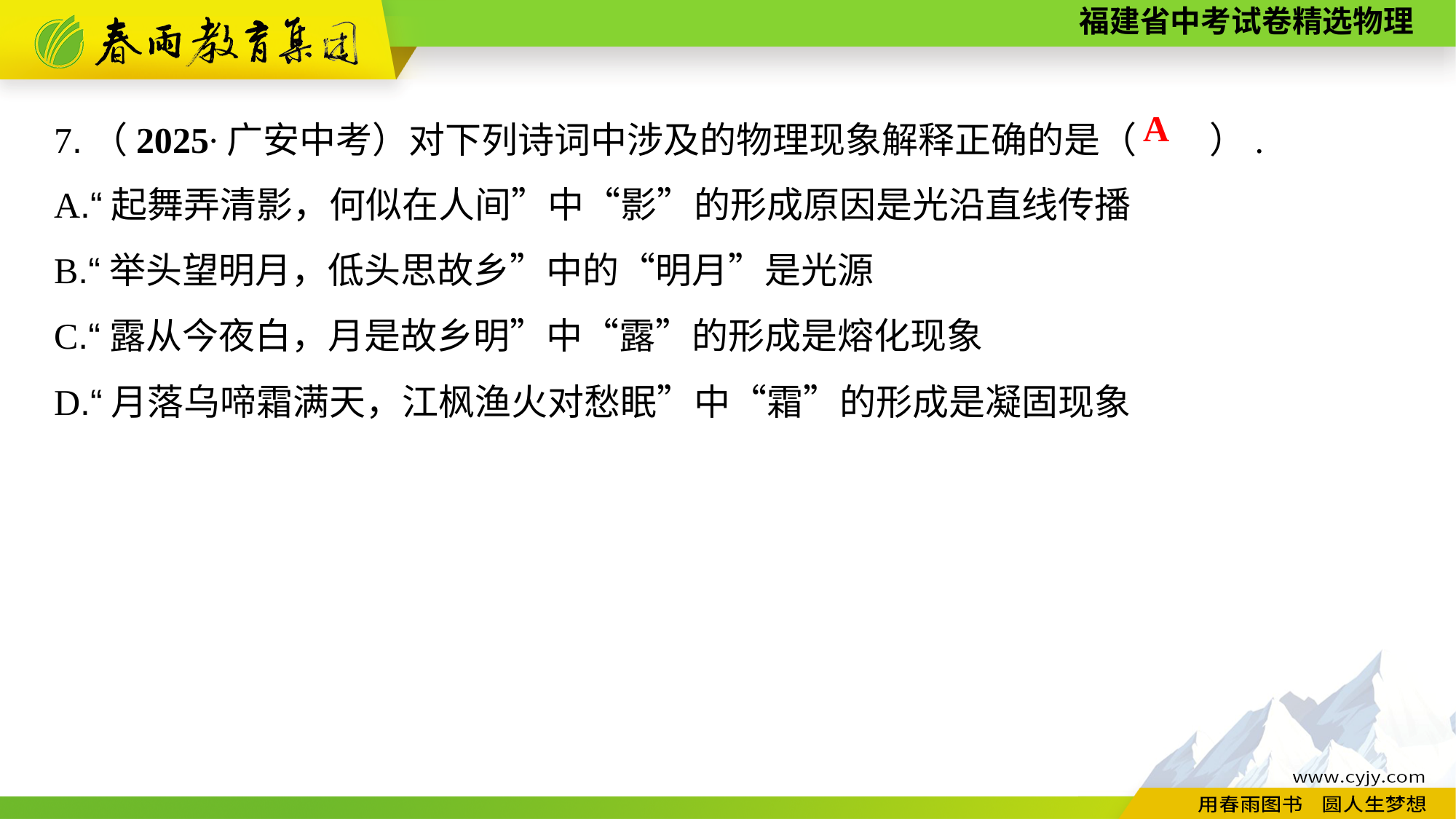

7.（2025∙广安中考）对下列诗词中涉及的物理现象解释正确的是（　　）.
A.“起舞弄清影，何似在人间”中“影”的形成原因是光沿直线传播
B.“举头望明月，低头思故乡”中的“明月”是光源
C.“露从今夜白，月是故乡明”中“露”的形成是熔化现象
D.“月落乌啼霜满天，江枫渔火对愁眠”中“霜”的形成是凝固现象
A